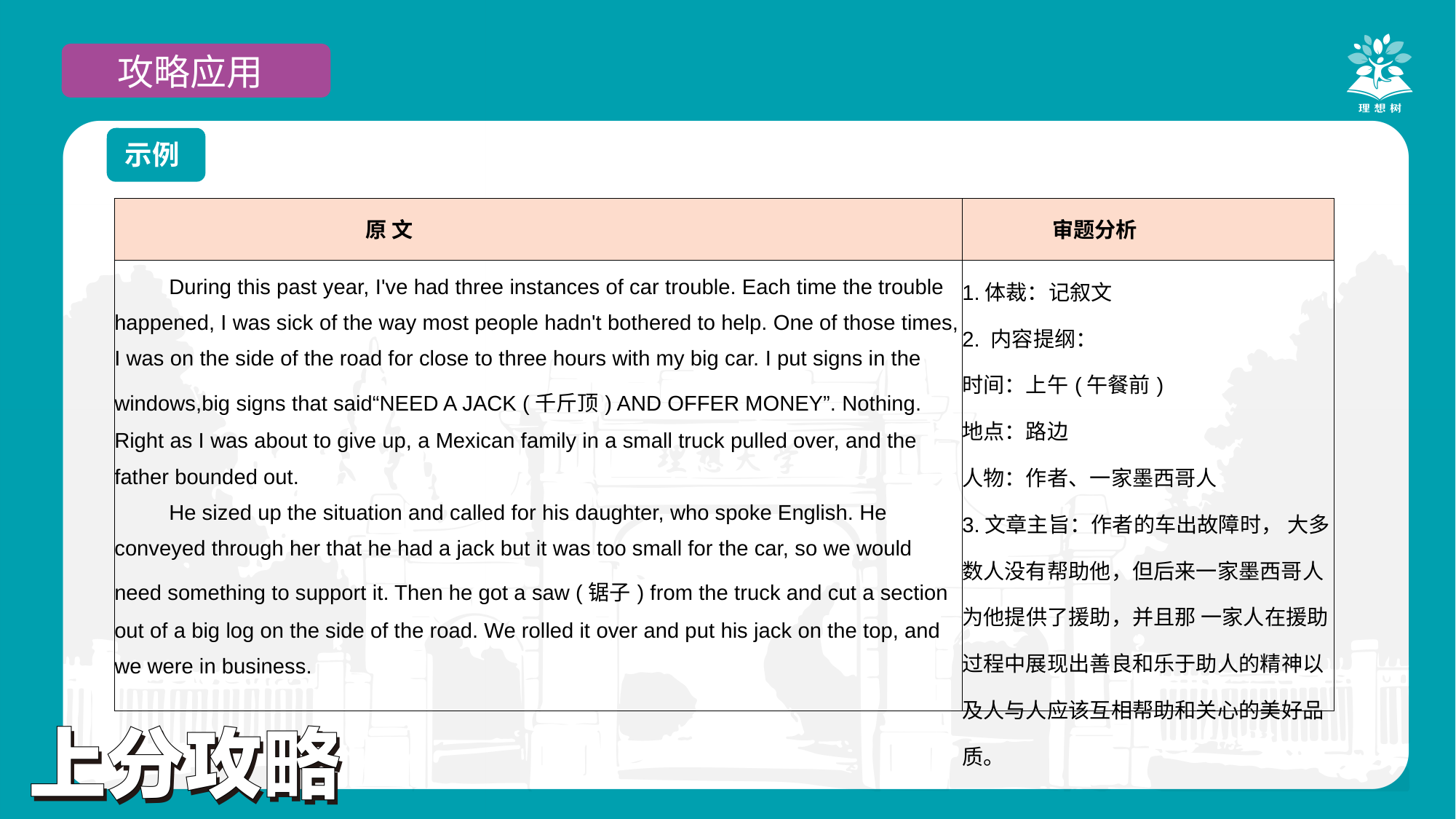

攻略应用

示例
| 原 文 | 审题分析 |
| --- | --- |
| During this past year, I've had three instances of car trouble. Each time the trouble happened, I was sick of the way most people hadn't bothered to help. One of those times, I was on the side of the road for close to three hours with my big car. I put signs in the windows,big signs that said“NEED A JACK (千斤顶) AND OFFER MONEY”. Nothing. Right as I was about to give up, a Mexican family in a small truck pulled over, and the father bounded out. He sized up the situation and called for his daughter, who spoke English. He conveyed through her that he had a jack but it was too small for the car, so we would need something to support it. Then he got a saw (锯子) from the truck and cut a section out of a big log on the side of the road. We rolled it over and put his jack on the top, and we were in business. | 1.体裁：记叙文 2. 内容提纲： 时间：上午(午餐前) 地点：路边 人物：作者、一家墨西哥人 3.文章主旨：作者的车出故障时， 大多数人没有帮助他，但后来一家墨西哥人为他提供了援助，并且那 一家人在援助过程中展现出善良和乐于助人的精神以及人与人应该互相帮助和关心的美好品质。 |